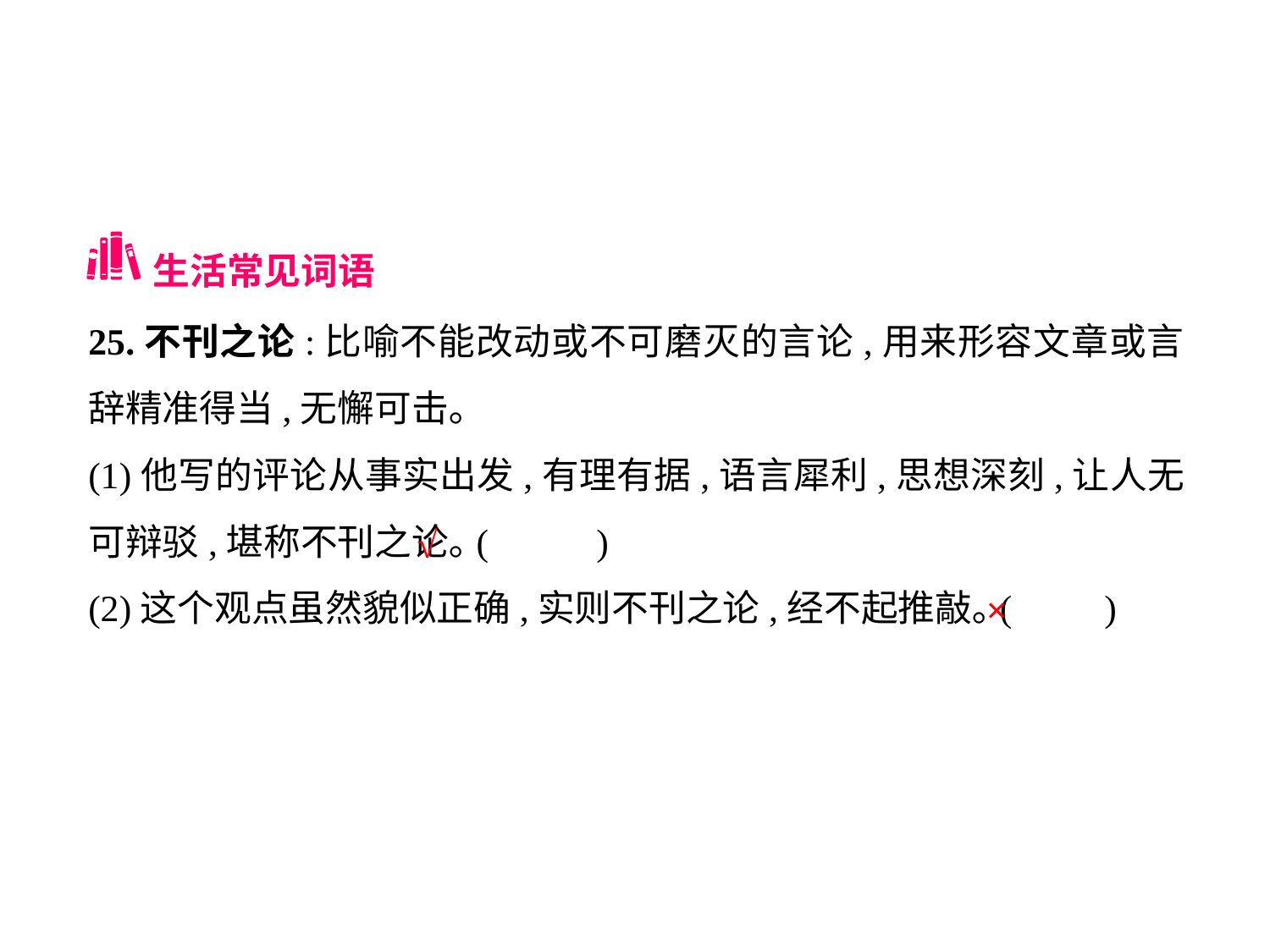

生活常见词语
25.不刊之论:比喻不能改动或不可磨灭的言论,用来形容文章或言辞精准得当,无懈可击｡
(1)他写的评论从事实出发,有理有据,语言犀利,思想深刻,让人无可辩驳,堪称不刊之论｡(	)
(2)这个观点虽然貌似正确,实则不刊之论,经不起推敲｡(	)
√
×